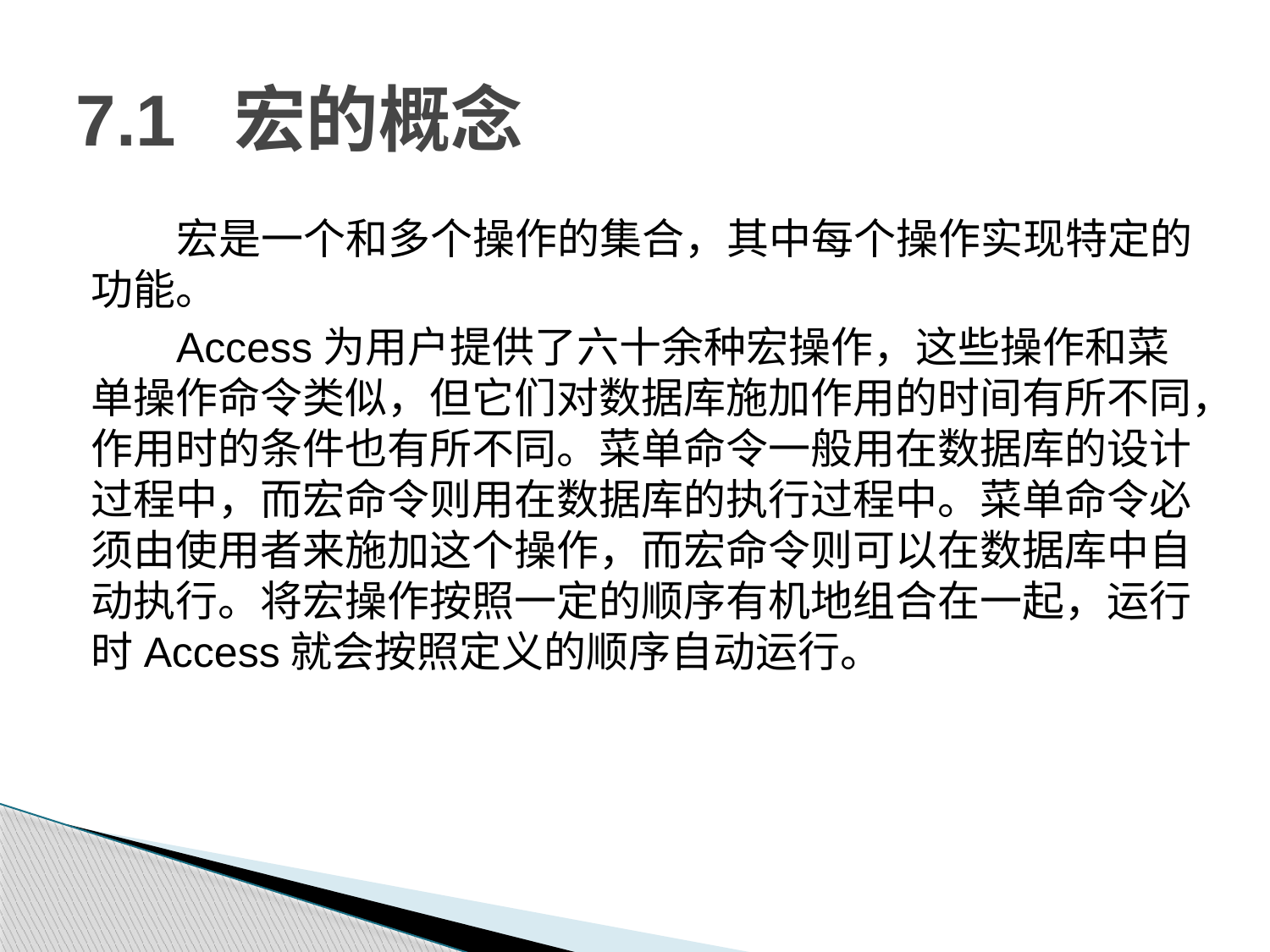

# 7.1  宏的概念
宏是一个和多个操作的集合，其中每个操作实现特定的功能。
Access为用户提供了六十余种宏操作，这些操作和菜单操作命令类似，但它们对数据库施加作用的时间有所不同，作用时的条件也有所不同。菜单命令一般用在数据库的设计过程中，而宏命令则用在数据库的执行过程中。菜单命令必须由使用者来施加这个操作，而宏命令则可以在数据库中自动执行。将宏操作按照一定的顺序有机地组合在一起，运行时Access就会按照定义的顺序自动运行。